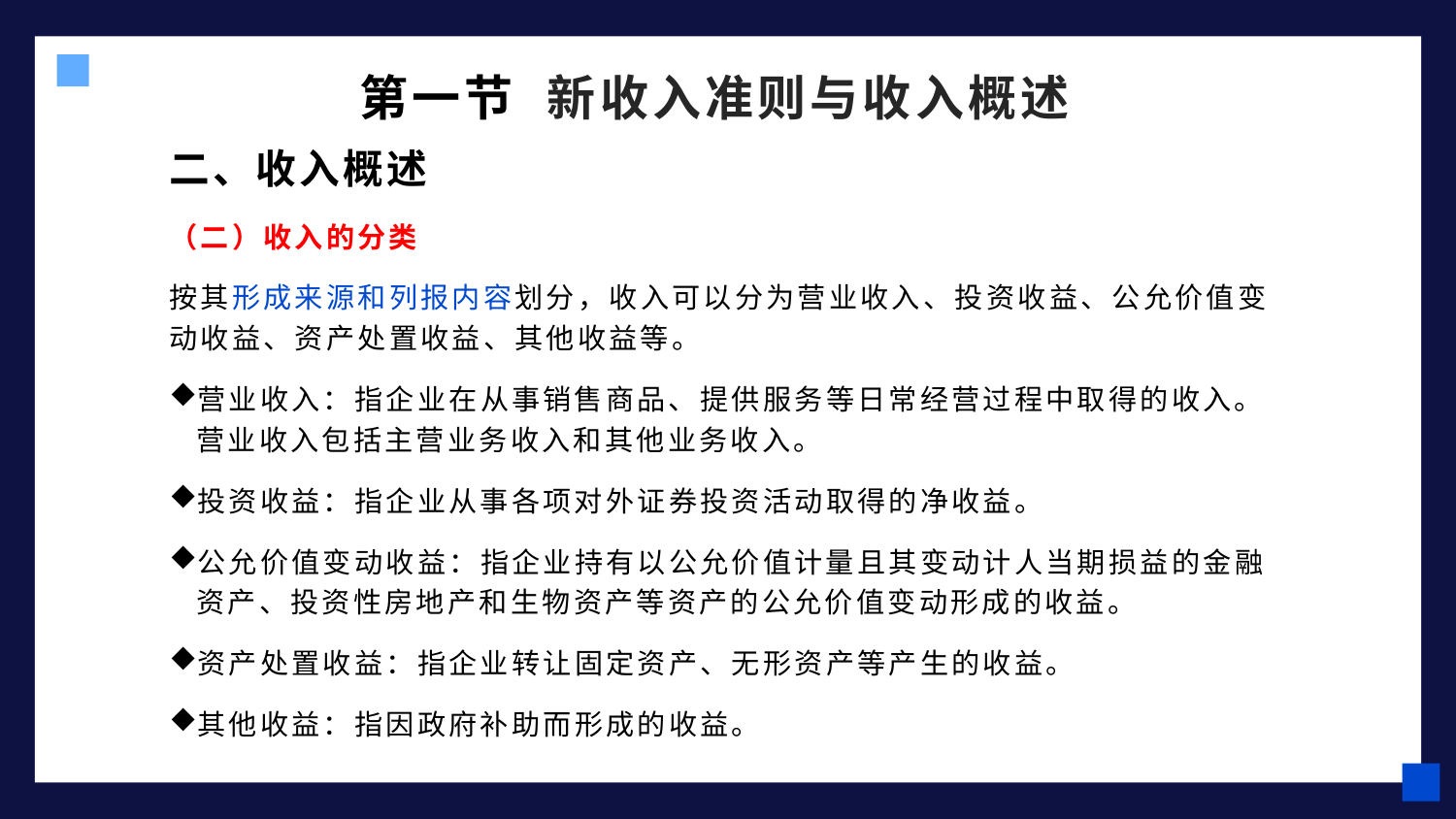

# 第一节  新收入准则与收入概述
二、收入概述
（二）收入的分类
按其形成来源和列报内容划分，收入可以分为营业收入、投资收益、公允价值变动收益、资产处置收益、其他收益等。
营业收入：指企业在从事销售商品、提供服务等日常经营过程中取得的收入。营业收入包括主营业务收入和其他业务收入。
投资收益：指企业从事各项对外证券投资活动取得的净收益。
公允价值变动收益：指企业持有以公允价值计量且其变动计人当期损益的金融资产、投资性房地产和生物资产等资产的公允价值变动形成的收益。
资产处置收益：指企业转让固定资产、无形资产等产生的收益。
其他收益：指因政府补助而形成的收益。